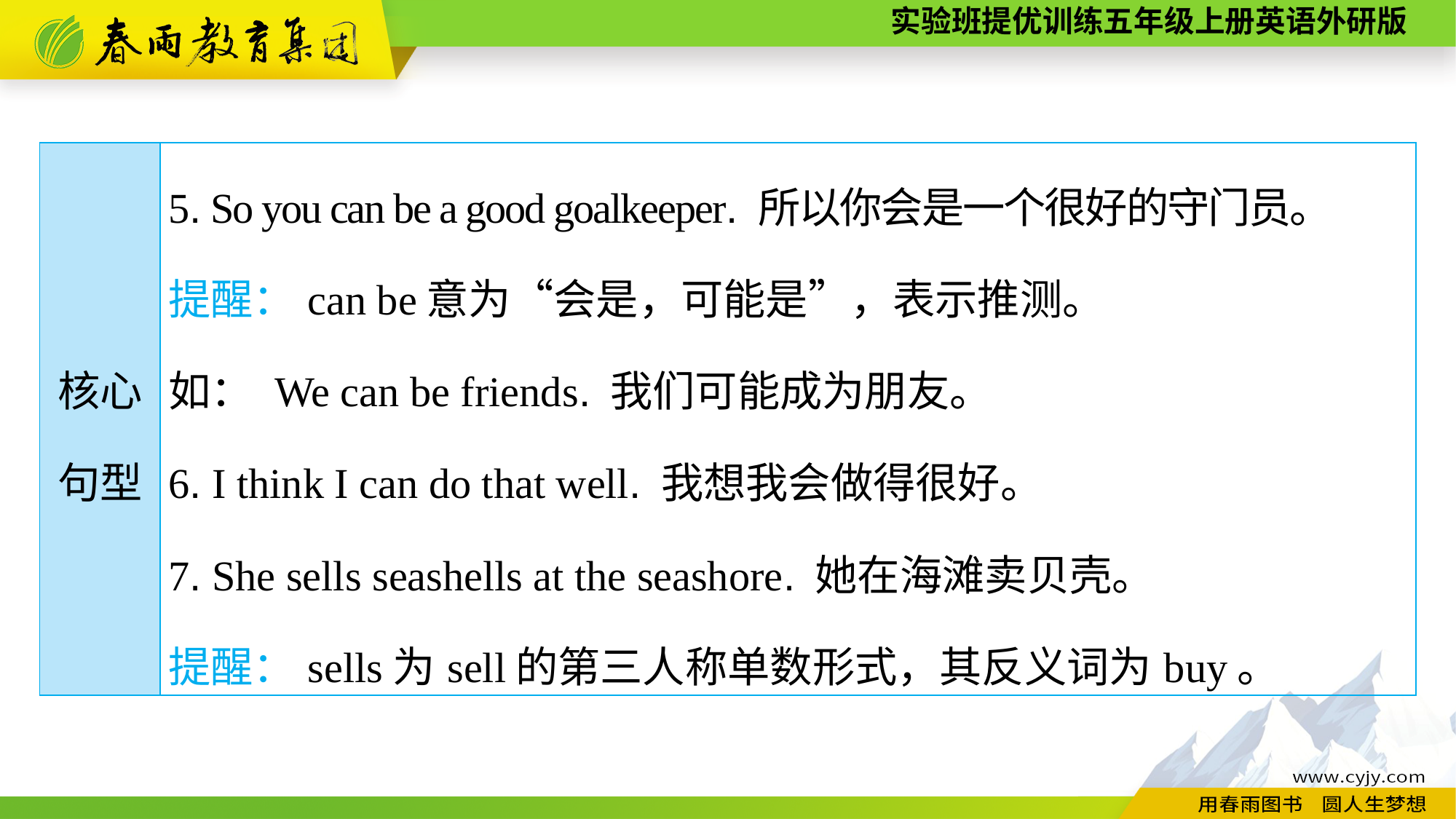

| 核心 句型 | 5. So you can be a good goalkeeper. 所以你会是一个很好的守门员。 提醒：can be意为“会是，可能是”，表示推测。 如： We can be friends. 我们可能成为朋友。 6. I think I can do that well. 我想我会做得很好。 7. She sells seashells at the seashore. 她在海滩卖贝壳。 提醒：sells为sell的第三人称单数形式，其反义词为buy。 |
| --- | --- |